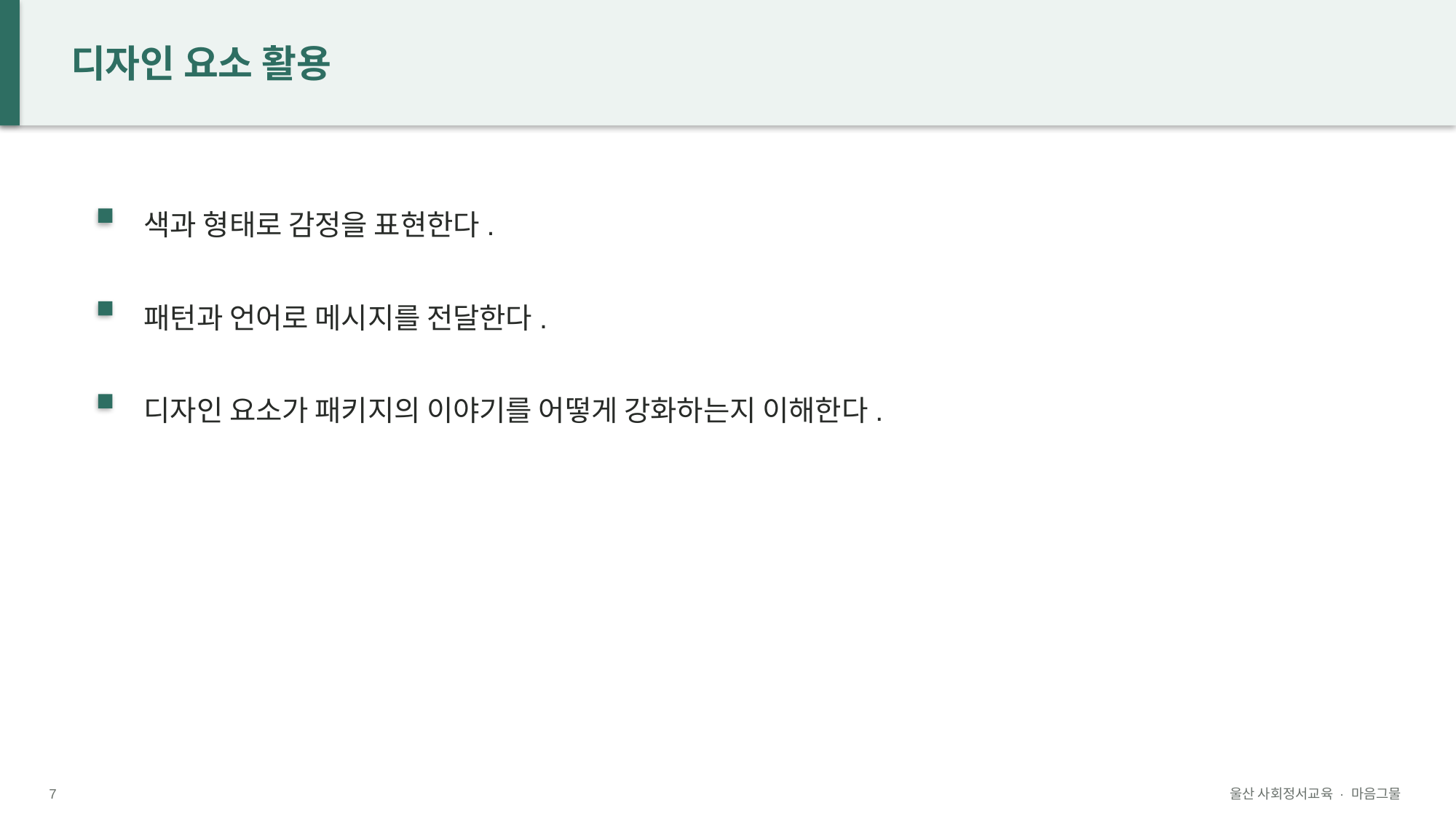

디자인 요소 활용
색과 형태로 감정을 표현한다.

패턴과 언어로 메시지를 전달한다.

디자인 요소가 패키지의 이야기를 어떻게 강화하는지 이해한다.

7
울산 사회정서교육 · 마음그물